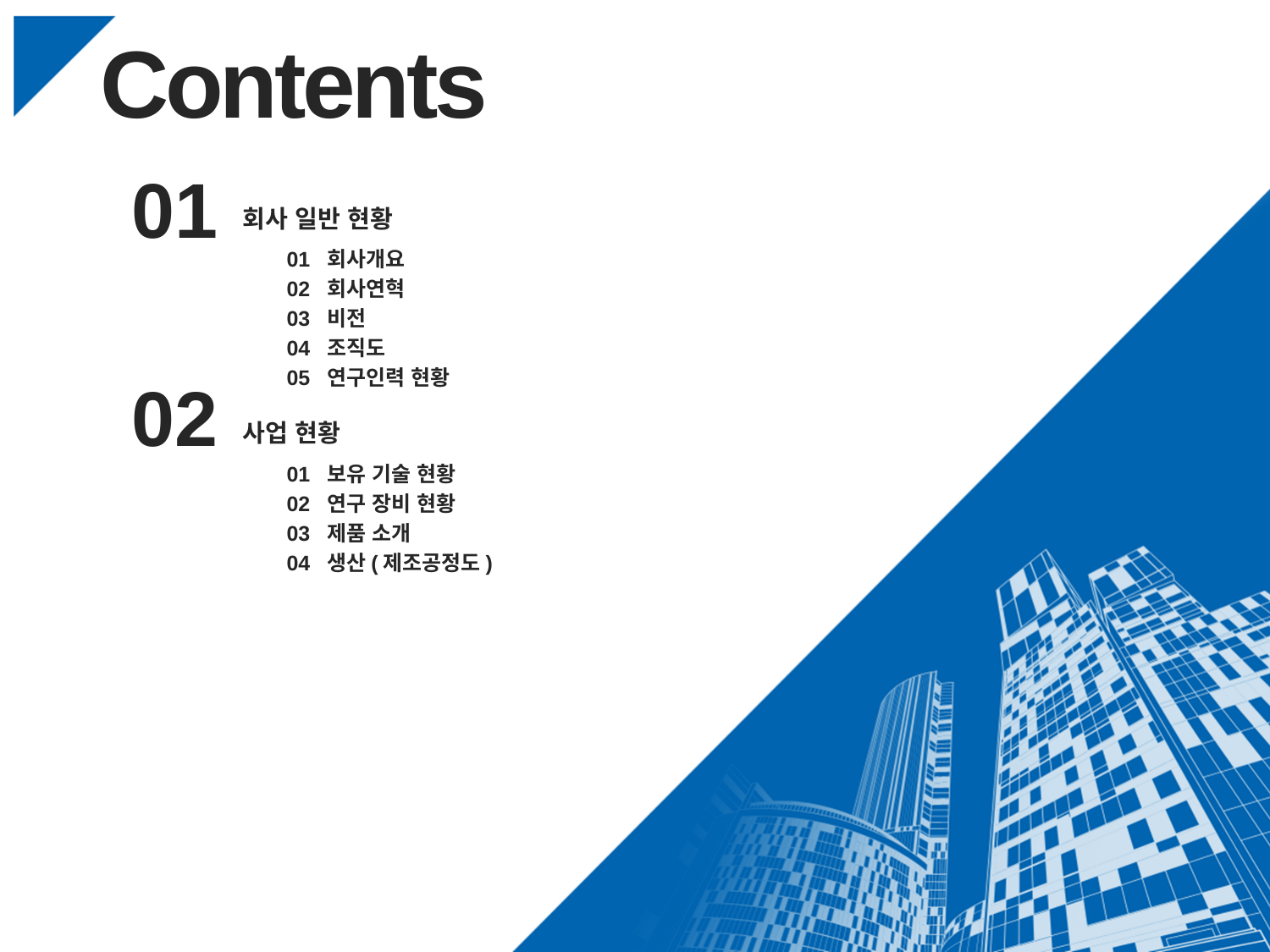

Contents
01
회사 일반 현황
01  회사개요
02  회사연혁
03  비전
04  조직도
05  연구인력 현황
02
사업 현황
01  보유 기술 현황
02  연구 장비 현황
03  제품 소개
04  생산(제조공정도)